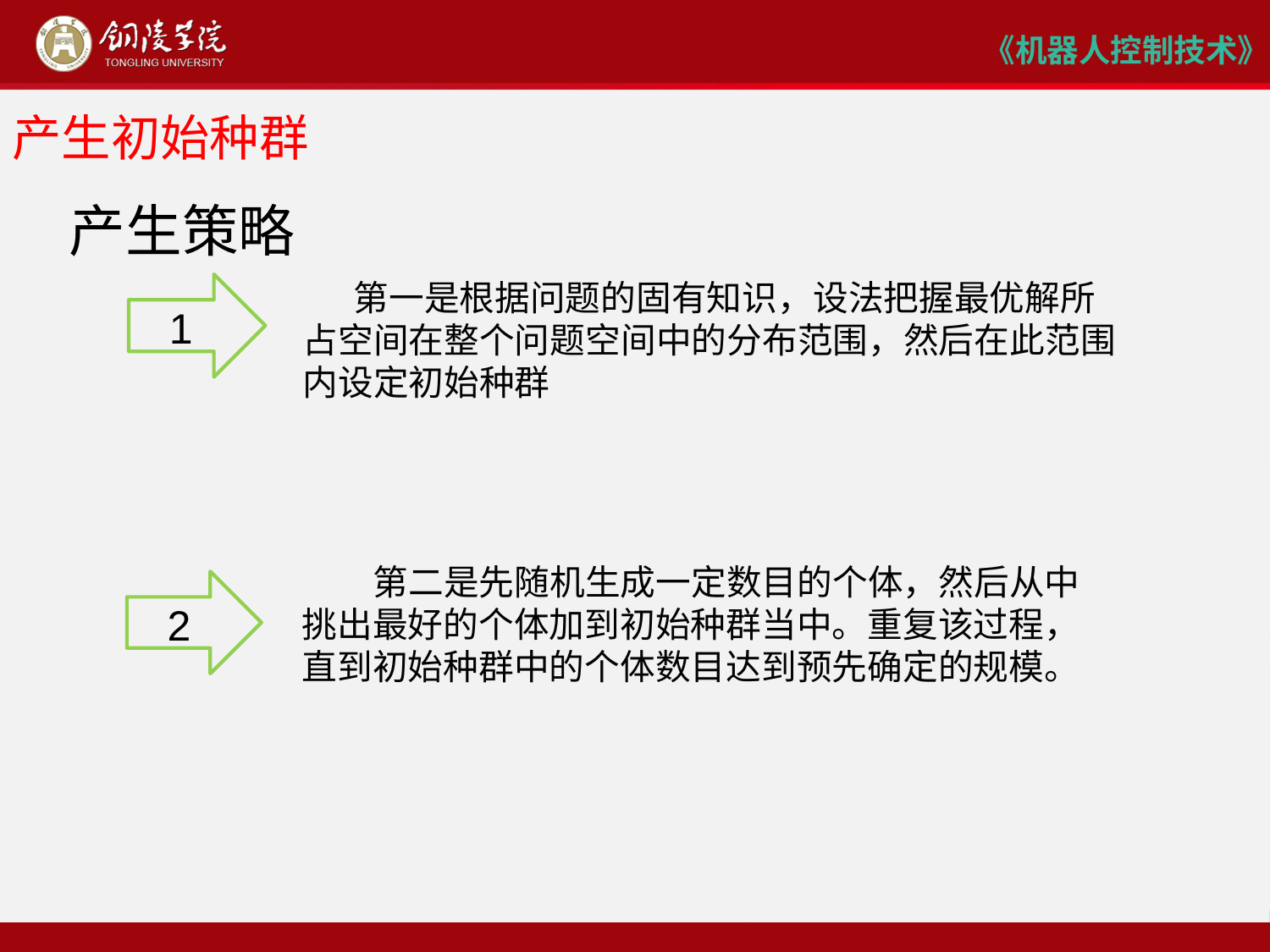

# 产生初始种群
产生策略
      第一是根据问题的固有知识，设法把握最优解所占空间在整个问题空间中的分布范围，然后在此范围内设定初始种群

1
        第二是先随机生成一定数目的个体，然后从中挑出最好的个体加到初始种群当中。重复该过程，直到初始种群中的个体数目达到预先确定的规模。

2